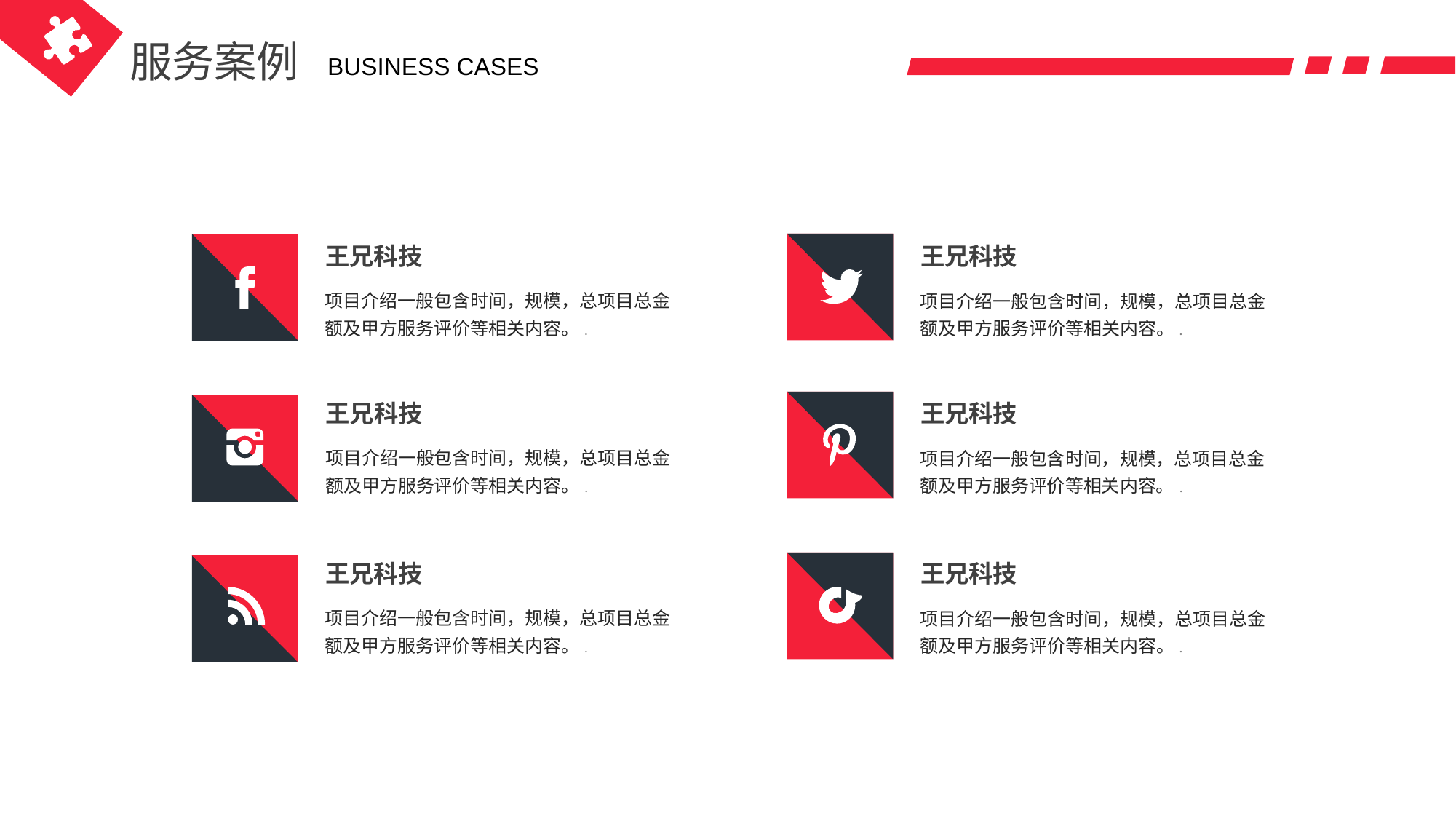

服务案例
BUSINESS CASES
王兄科技
项目介绍一般包含时间，规模，总项目总金额及甲方服务评价等相关内容。.

王兄科技
项目介绍一般包含时间，规模，总项目总金额及甲方服务评价等相关内容。.

王兄科技
项目介绍一般包含时间，规模，总项目总金额及甲方服务评价等相关内容。.

王兄科技
项目介绍一般包含时间，规模，总项目总金额及甲方服务评价等相关内容。.

王兄科技
项目介绍一般包含时间，规模，总项目总金额及甲方服务评价等相关内容。.

王兄科技
项目介绍一般包含时间，规模，总项目总金额及甲方服务评价等相关内容。.